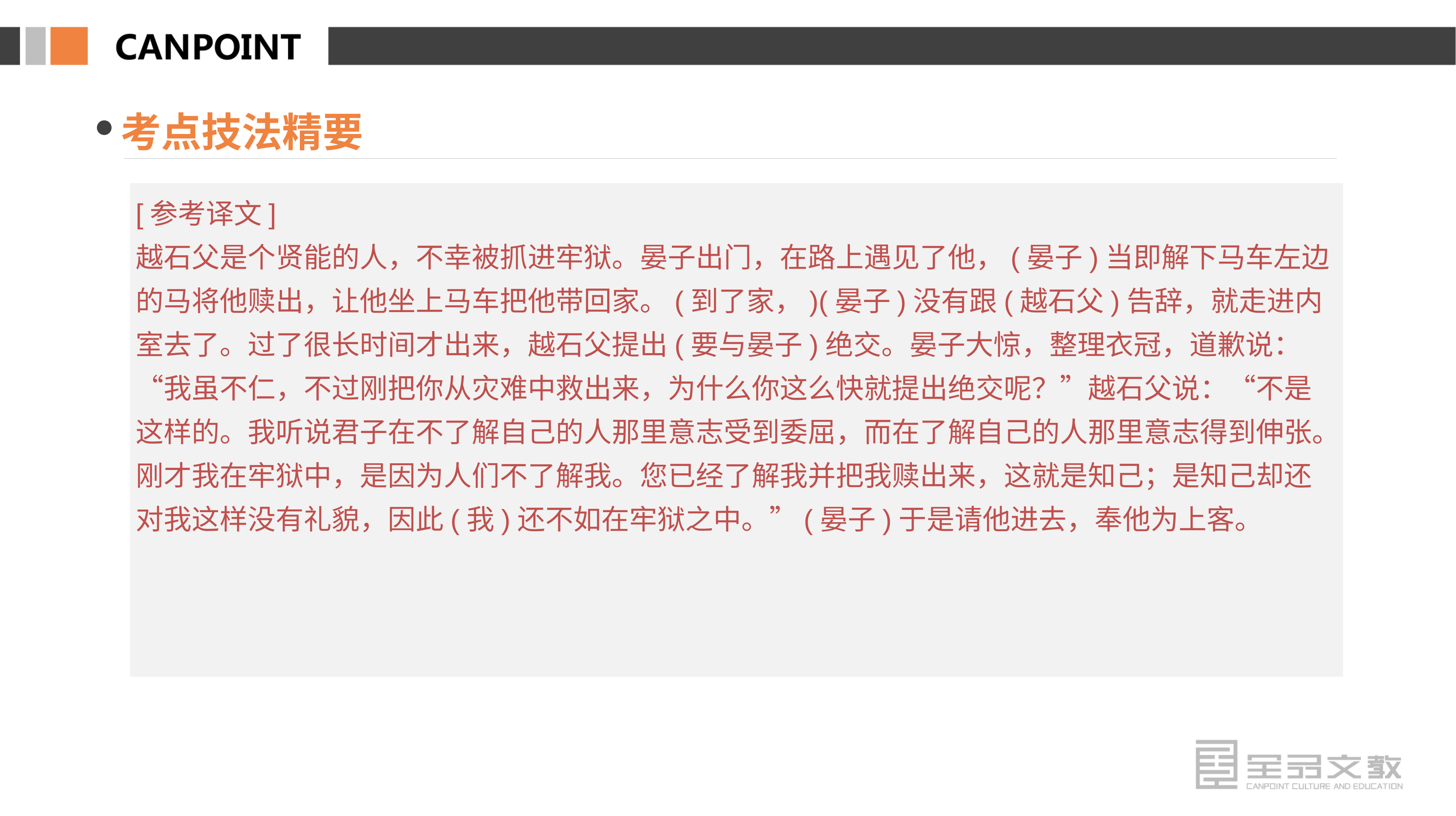

考点技法精要

[参考译文]
越石父是个贤能的人，不幸被抓进牢狱。晏子出门，在路上遇见了他，(晏子)当即解下马车左边的马将他赎出，让他坐上马车把他带回家。(到了家，)(晏子)没有跟(越石父)告辞，就走进内室去了。过了很长时间才出来，越石父提出(要与晏子)绝交。晏子大惊，整理衣冠，道歉说：“我虽不仁，不过刚把你从灾难中救出来，为什么你这么快就提出绝交呢？”越石父说：“不是这样的。我听说君子在不了解自己的人那里意志受到委屈，而在了解自己的人那里意志得到伸张。刚才我在牢狱中，是因为人们不了解我。您已经了解我并把我赎出来，这就是知己；是知己却还对我这样没有礼貌，因此(我)还不如在牢狱之中。”(晏子)于是请他进去，奉他为上客。